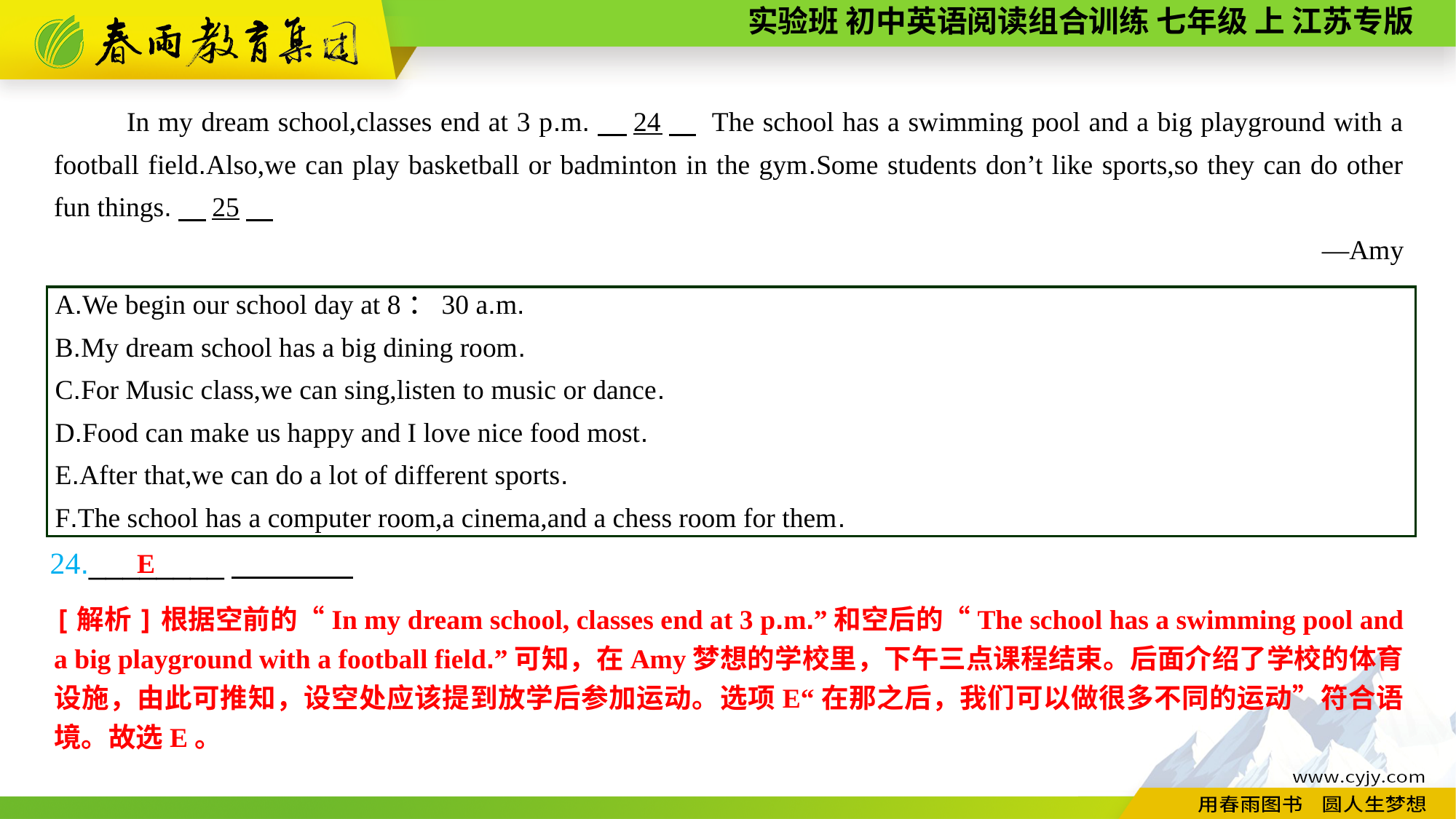

In my dream school,classes end at 3 p.m.　24　 The school has a swimming pool and a big playground with a football field.Also,we can play basketball or badminton in the gym.Some students don’t like sports,so they can do other fun things.　25
—Amy
A.We begin our school day at 8：30 a.m.
B.My dream school has a big dining room.
C.For Music class,we can sing,listen to music or dance.
D.Food can make us happy and I love nice food most.
E.After that,we can do a lot of different sports.
F.The school has a computer room,a cinema,and a chess room for them.

24.________
E
[解析]根据空前的“In my dream school, classes end at 3 p.m.”和空后的“The school has a swimming pool and a big playground with a football field.”可知，在Amy梦想的学校里，下午三点课程结束。后面介绍了学校的体育设施，由此可推知，设空处应该提到放学后参加运动。选项E“在那之后，我们可以做很多不同的运动”符合语境。故选E。